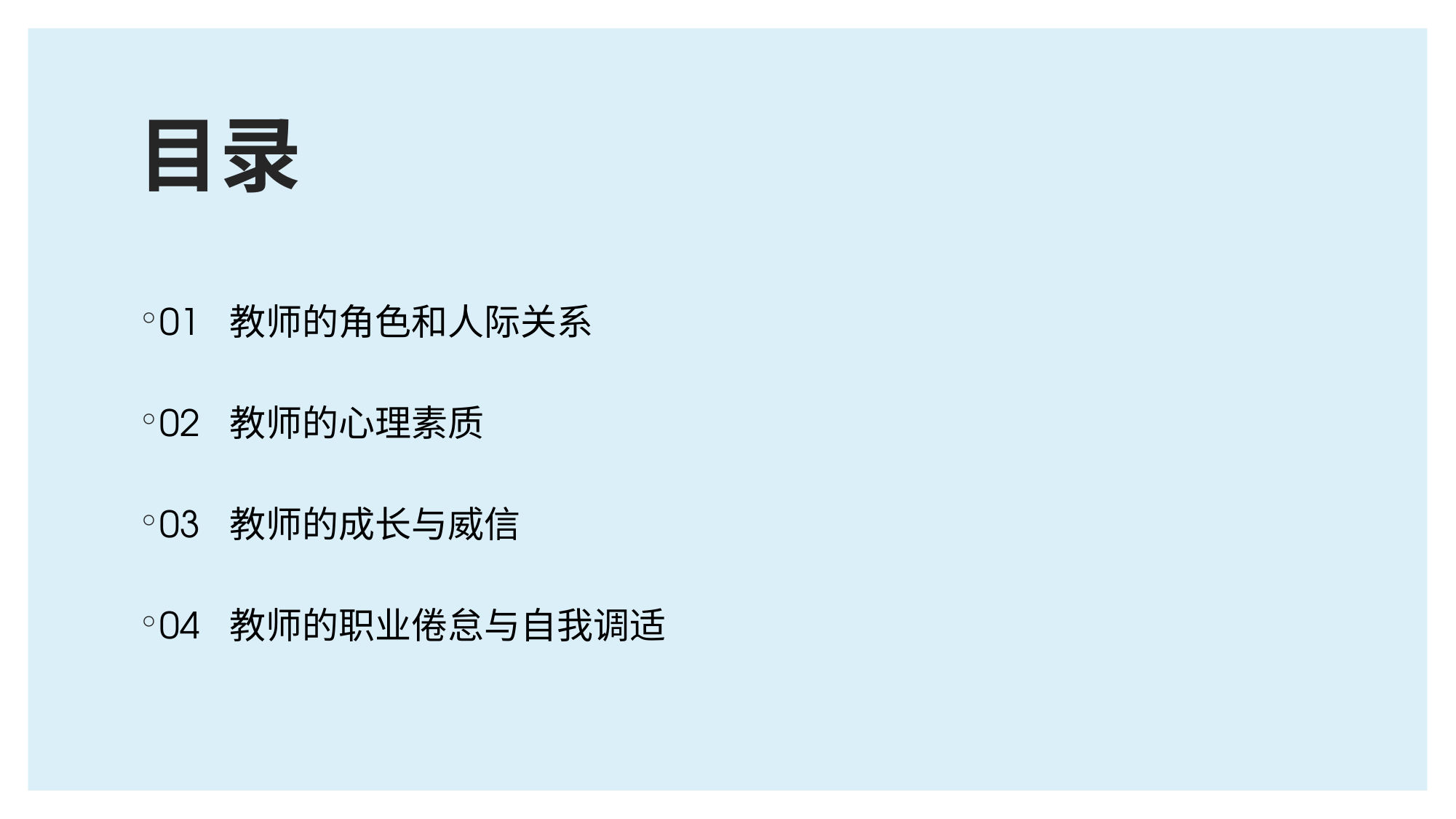

# 目录
01  教师的角色和人际关系
02  教师的心理素质
03  教师的成长与威信
04  教师的职业倦怠与自我调适